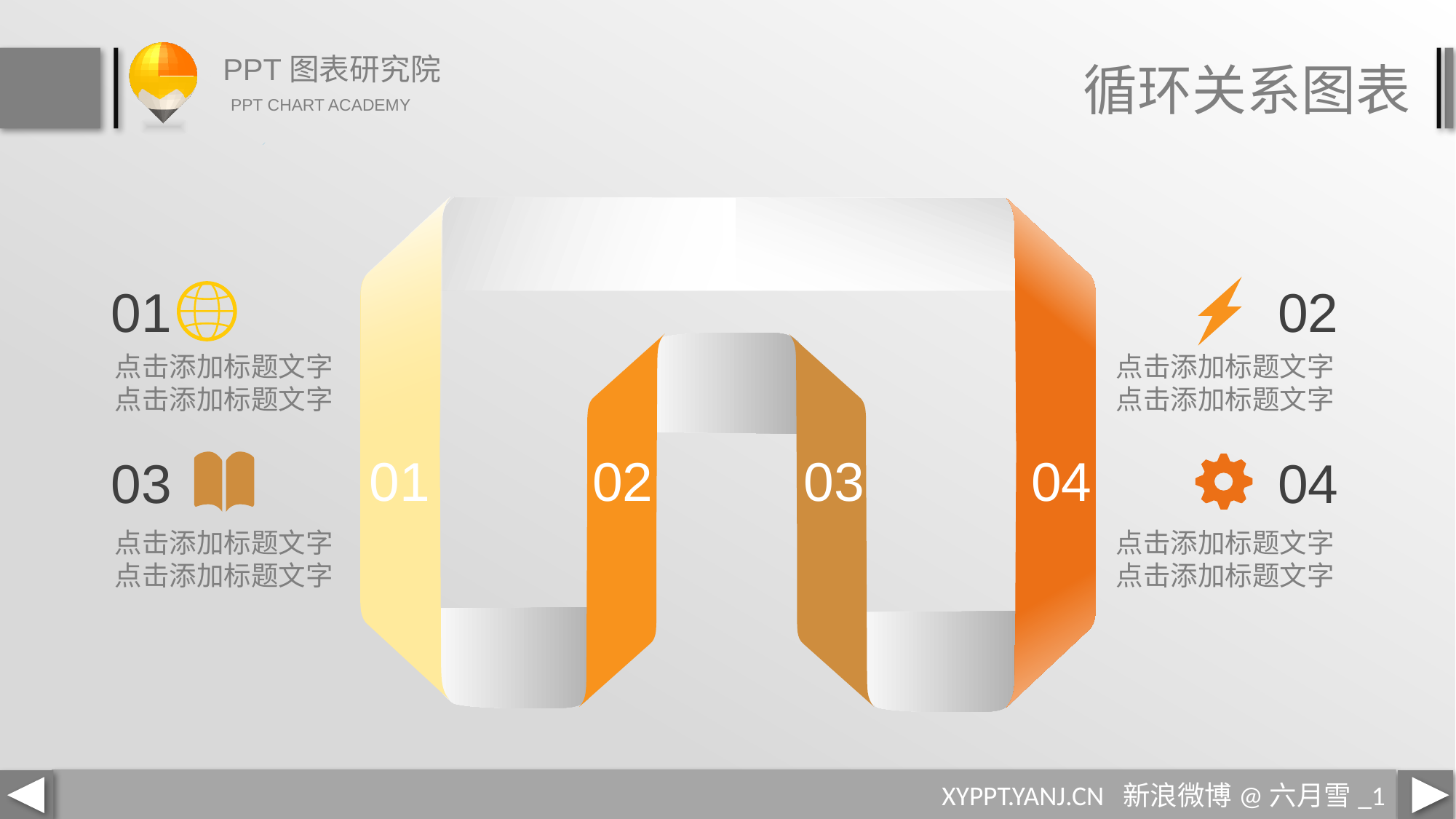

循环关系图表

01
02

点击添加标题文字
点击添加标题文字
点击添加标题文字
点击添加标题文字
01
02
03
04
03
04

点击添加标题文字
点击添加标题文字
点击添加标题文字
点击添加标题文字